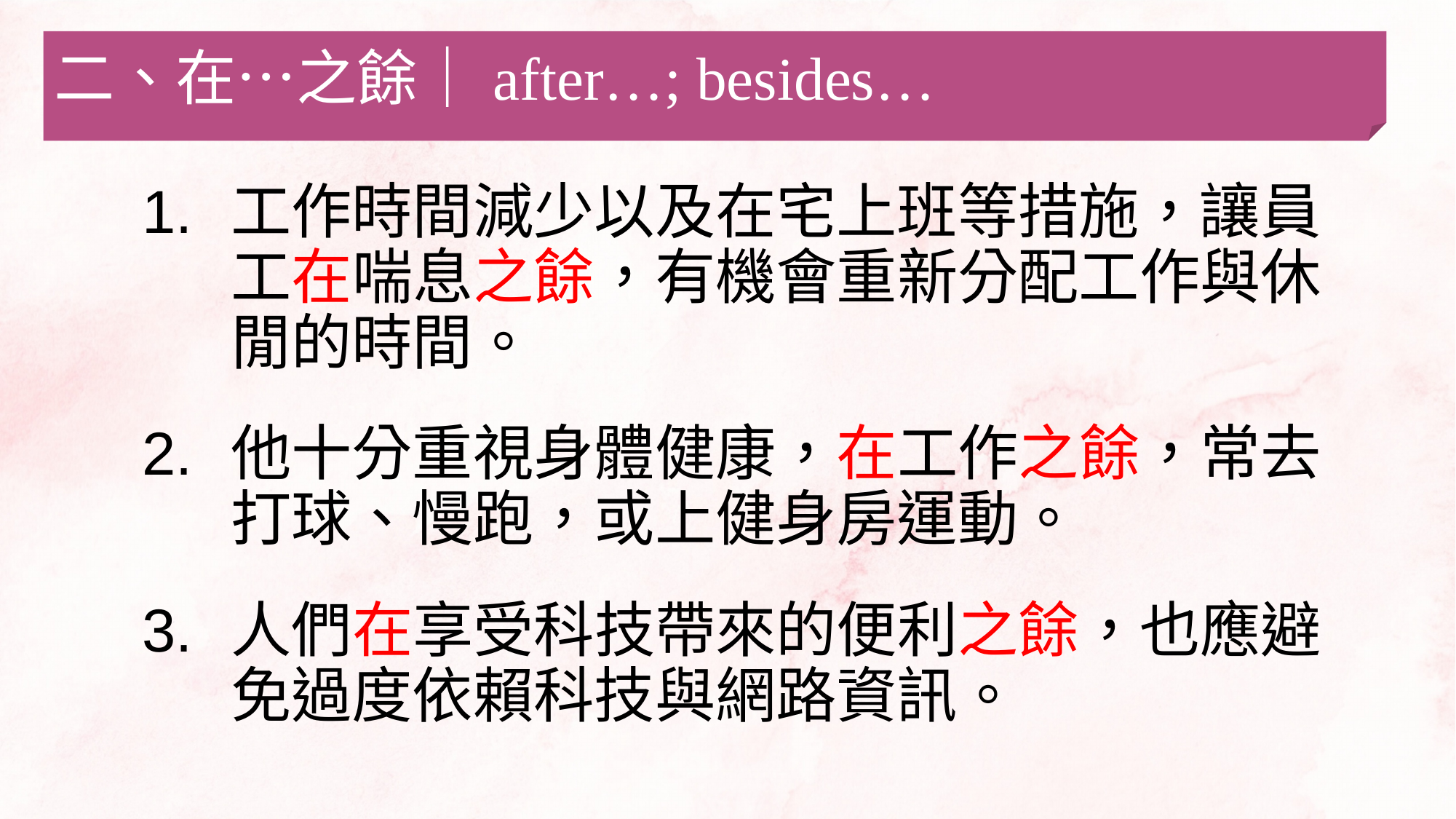

二、在…之餘｜after…; besides…
工作時間減少以及在宅上班等措施，讓員工在喘息之餘，有機會重新分配工作與休閒的時間。
他十分重視身體健康，在工作之餘，常去打球、慢跑，或上健身房運動。
人們在享受科技帶來的便利之餘，也應避免過度依賴科技與網路資訊。